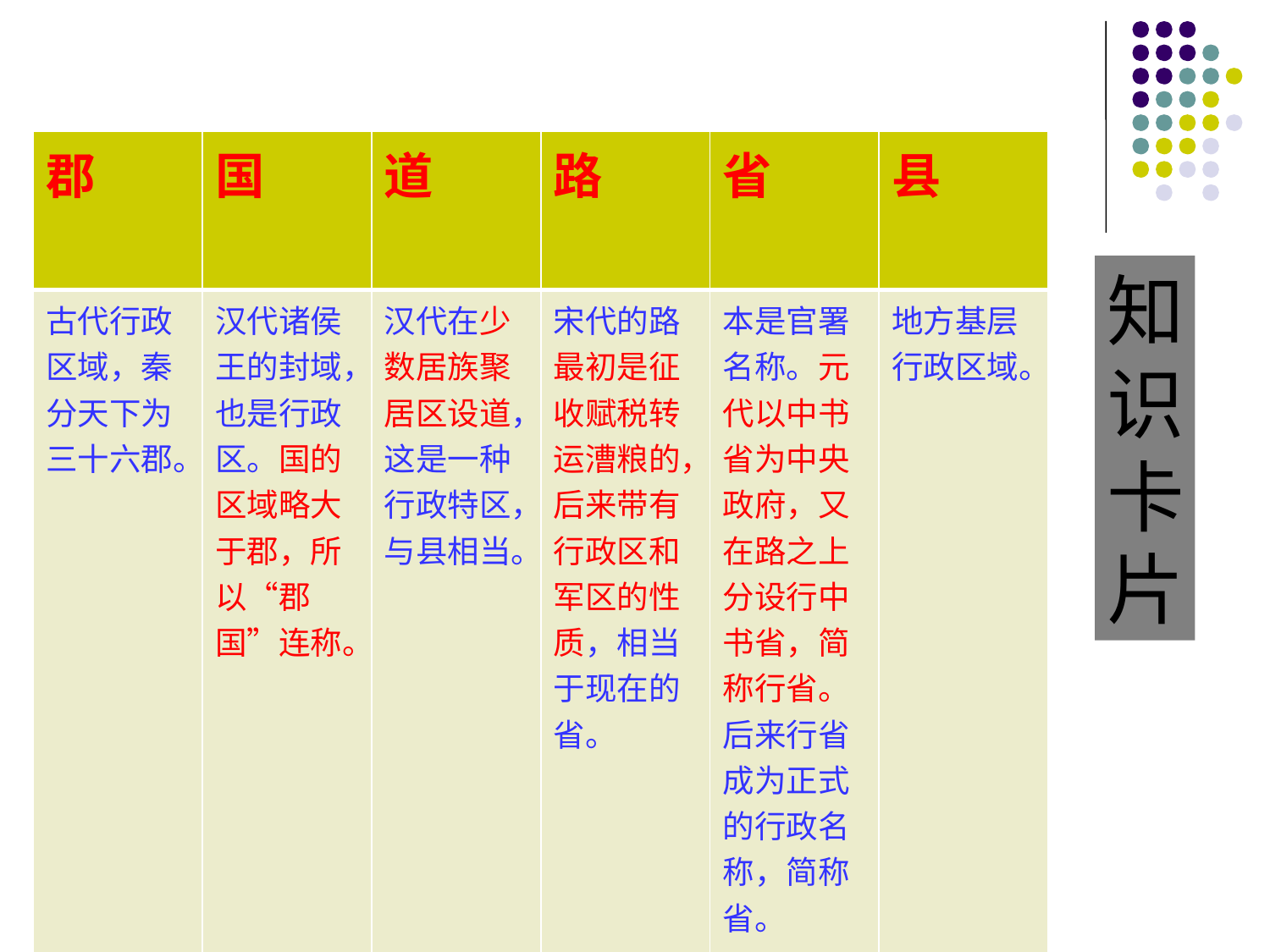

| 郡 | 国 | 道 | 路 | 省 | 县 |
| --- | --- | --- | --- | --- | --- |
| 古代行政区域，秦分天下为三十六郡。 | 汉代诸侯王的封域，也是行政区。国的区域略大于郡，所以“郡国”连称。 | 汉代在少数居族聚居区设道，这是一种行政特区，与县相当。 | 宋代的路最初是征收赋税转运漕粮的，后来带有行政区和军区的性质，相当于现在的省。 | 本是官署名称。元代以中书省为中央政府，又在路之上分设行中书省，简称行省。后来行省成为正式的行政名称，简称省。 | 地方基层行政区域。 |
知
识
卡
片